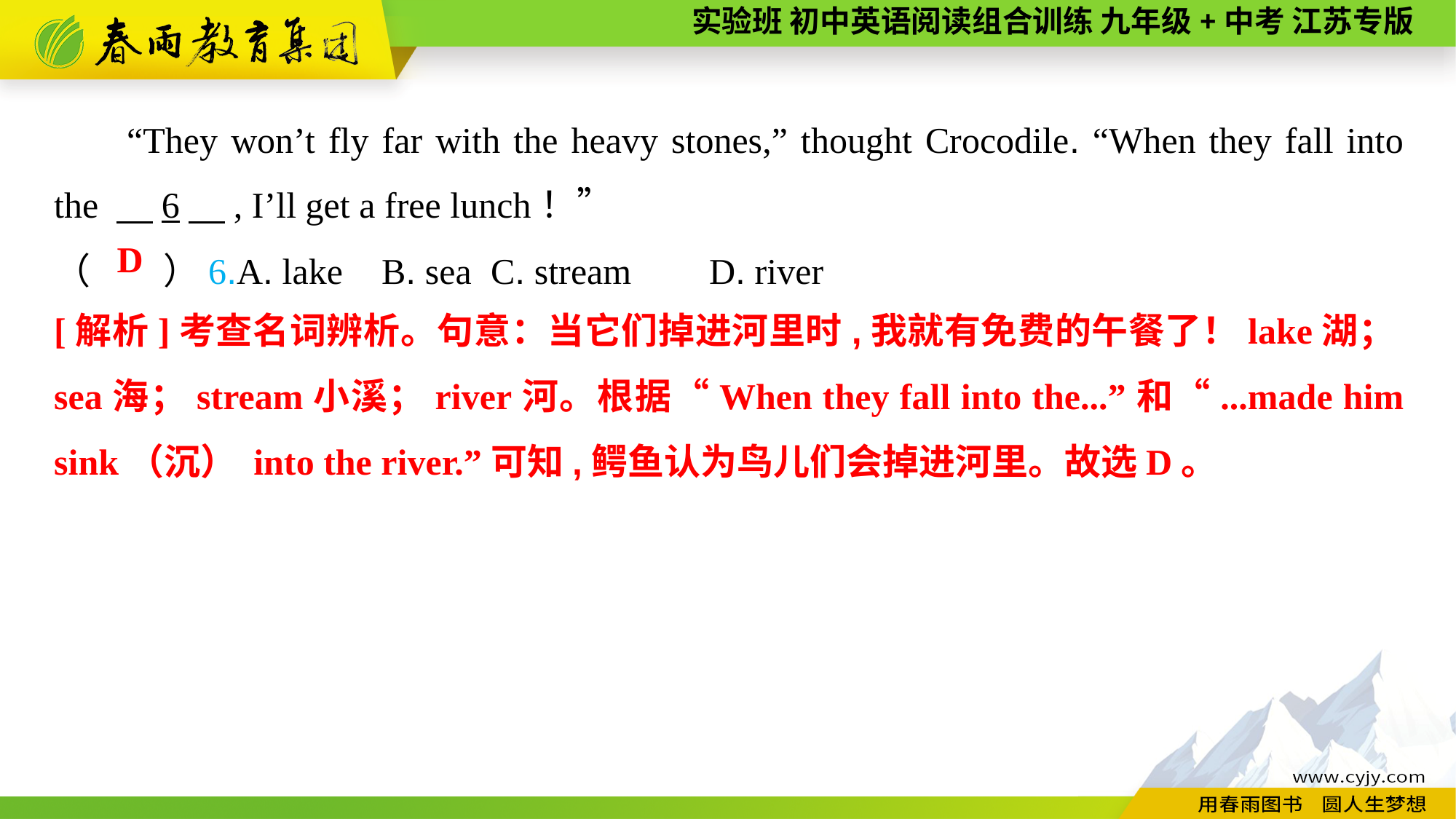

“They won’t fly far with the heavy stones,” thought Crocodile. “When they fall into the 　6　, I’ll get a free lunch！”
（　　）6.A. lake	B. sea	C. stream	D. river
 D
[解析]考查名词辨析。句意：当它们掉进河里时,我就有免费的午餐了！lake湖；sea海；stream小溪；river河。根据“When they fall into the...”和“...made him sink（沉） into the river.”可知,鳄鱼认为鸟儿们会掉进河里。故选D。